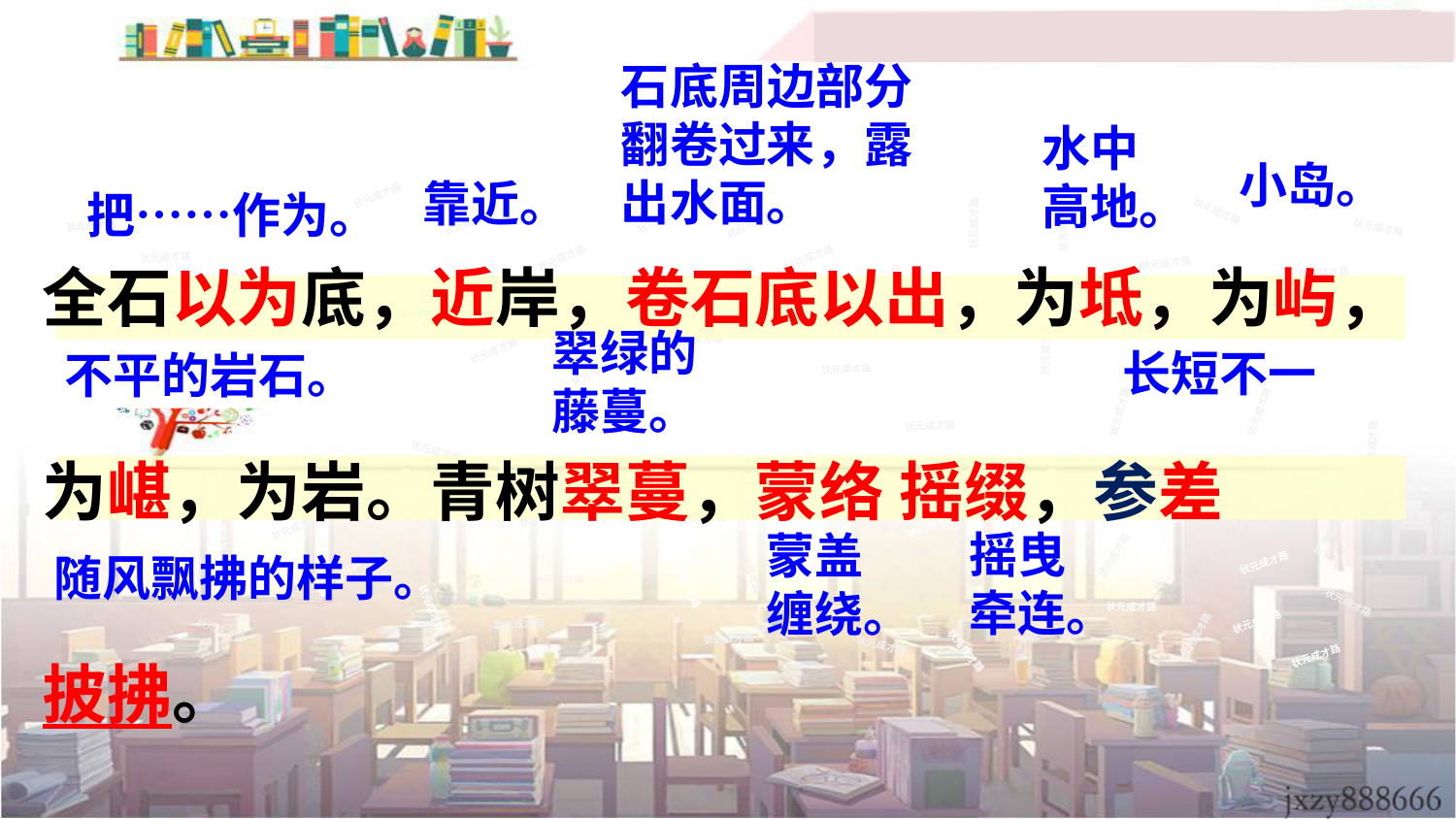

石底周边部分翻卷过来，露出水面。
水中高地。
全石以为底，近岸，卷石底以出，为坻，为屿，为嵁，为岩。青树翠蔓，蒙络 摇缀，参差
披拂。
小岛。
靠近。
把……作为。
状元成才路
状元成才路
状元成才路
状元成才路
状元成才路
状元成才路
状元成才路
状元成才路
状元成才路
状元成才路
状元成才路
状元成才路
状元成才路
状元成才路
状元成才路
状元成才路
状元成才路
状元成才路

状元成才路
状元成才路
状元成才路
状元成才路
状元成才路
状元成才路
状元成才路
状元成才路
状元成才路
状元成才路
状元成才路
翠绿的藤蔓。
状元成才路
状元成才路
状元成才路
状元成才路
状元成才路
状元成才路
长短不一
不平的岩石。
状元成才路
状元成才路
状元成才路
状元成才路
状元成才路
状元成才路
状元成才路
状元成才路
状元成才路
状元成才路
状元成才路
状元成才路
状元成才路
状元成才路
状元成才路
状元成才路
状元成才路
状元成才路
状元成才路
状元成才路
状元成才路
状元成才路
状元成才路
状元成才路
状元成才路

状元成才路
状元成才路
状元成才路
状元成才路
状元成才路
状元成才路
状元成才路
状元成才路
状元成才路
状元成才路
状元成才路
状元成才路
状元成才路
摇曳牵连。
状元成才路
蒙盖缠绕。
状元成才路
状元成才路
状元成才路
随风飘拂的样子。
状元成才路
状元成才路
状元成才路
状元成才路
状元成才路
状元成才路
状元成才路
状元成才路
状元成才路
状元成才路
状元成才路
状元成才路
状元成才路
状元成才路
状元成才路
状元成才路
状元成才路
状元成才路
状元成才路
状元成才路
状元成才路
状元成才路
状元成才路